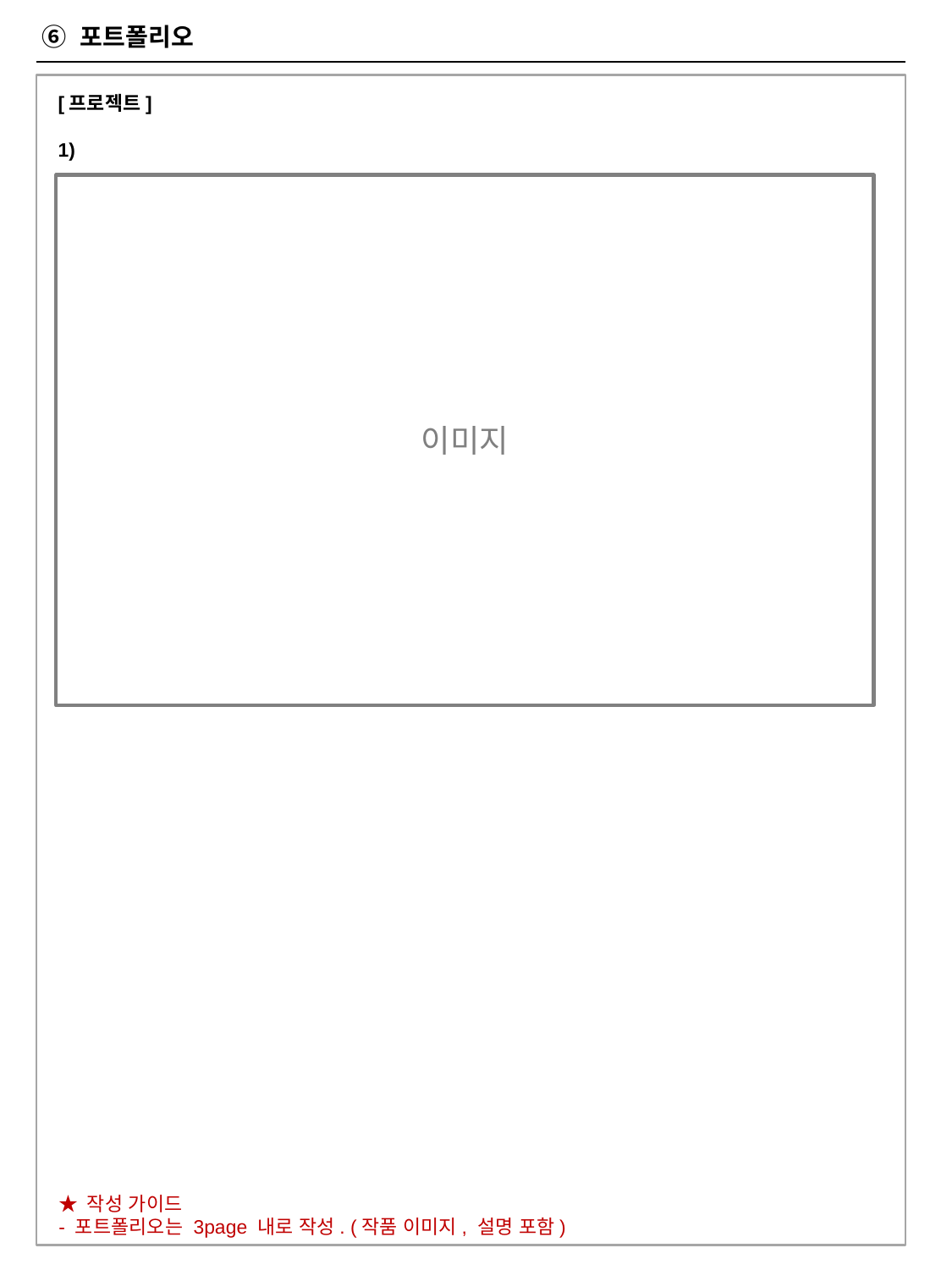

⑥ 포트폴리오

[프로젝트]

1)
이미지
★ 작성 가이드
- 포트폴리오는 3page 내로 작성. (작품 이미지, 설명 포함)